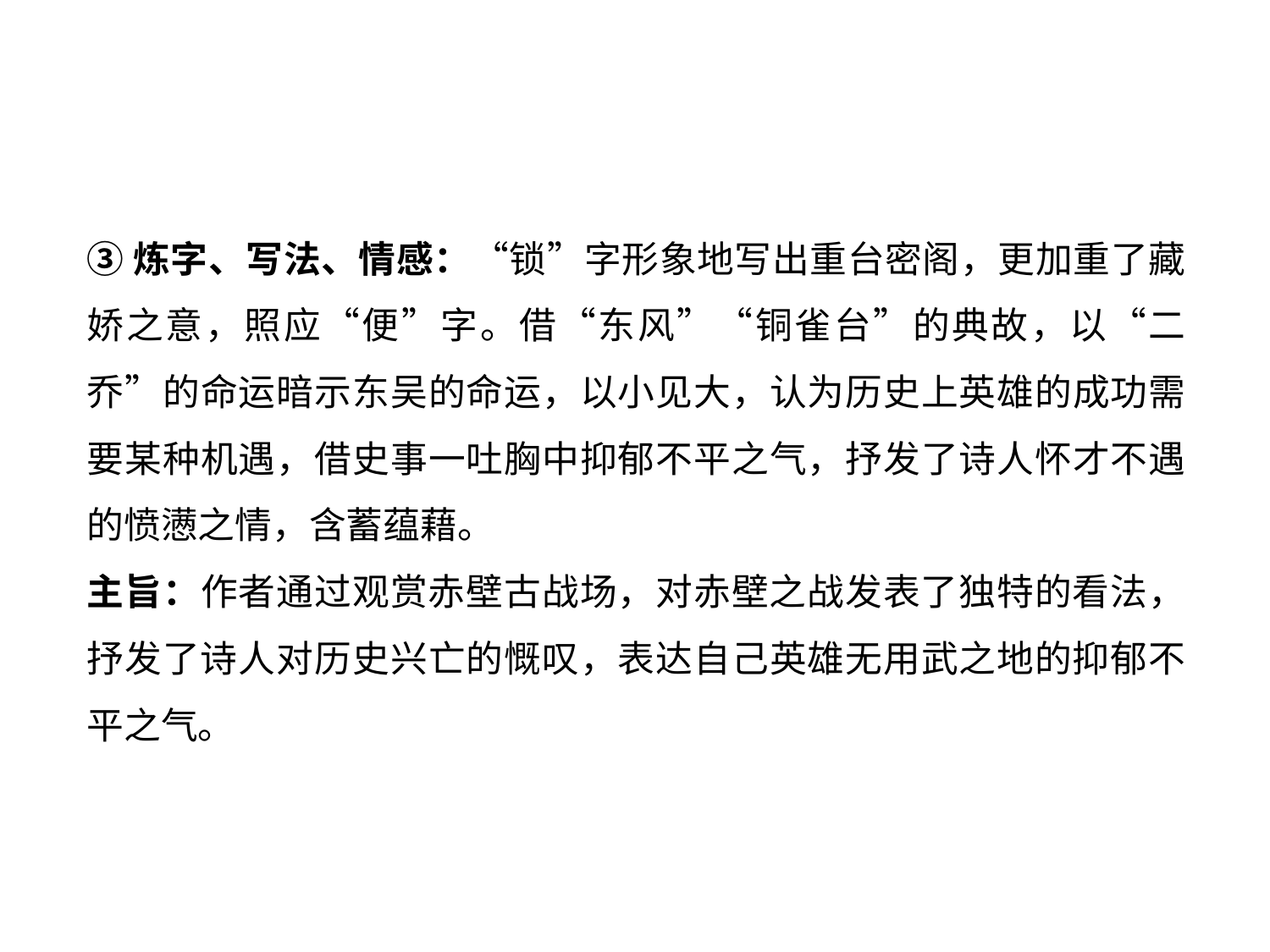

③炼字、写法、情感：“锁”字形象地写出重台密阁，更加重了藏娇之意，照应“便”字。借“东风”“铜雀台”的典故，以“二乔”的命运暗示东吴的命运，以小见大，认为历史上英雄的成功需要某种机遇，借史事一吐胸中抑郁不平之气，抒发了诗人怀才不遇的愤懑之情，含蓄蕴藉。
主旨：作者通过观赏赤壁古战场，对赤壁之战发表了独特的看法，抒发了诗人对历史兴亡的慨叹，表达自己英雄无用武之地的抑郁不平之气。